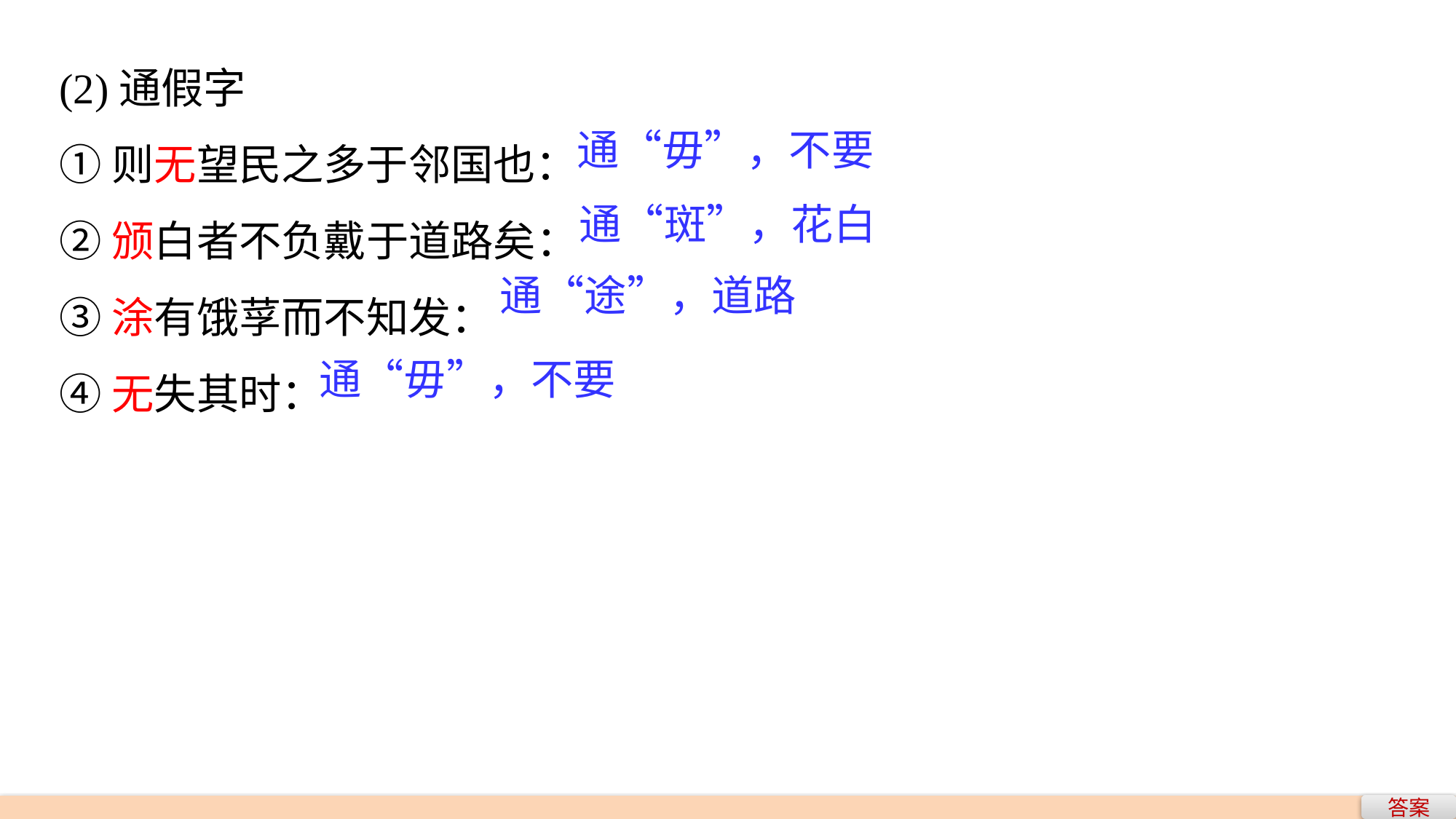

(2)通假字
①则无望民之多于邻国也：
②颁白者不负戴于道路矣：
③涂有饿莩而不知发：
④无失其时：
通“毋”，不要
通“斑”，花白
通“途”，道路
通“毋”，不要
答案